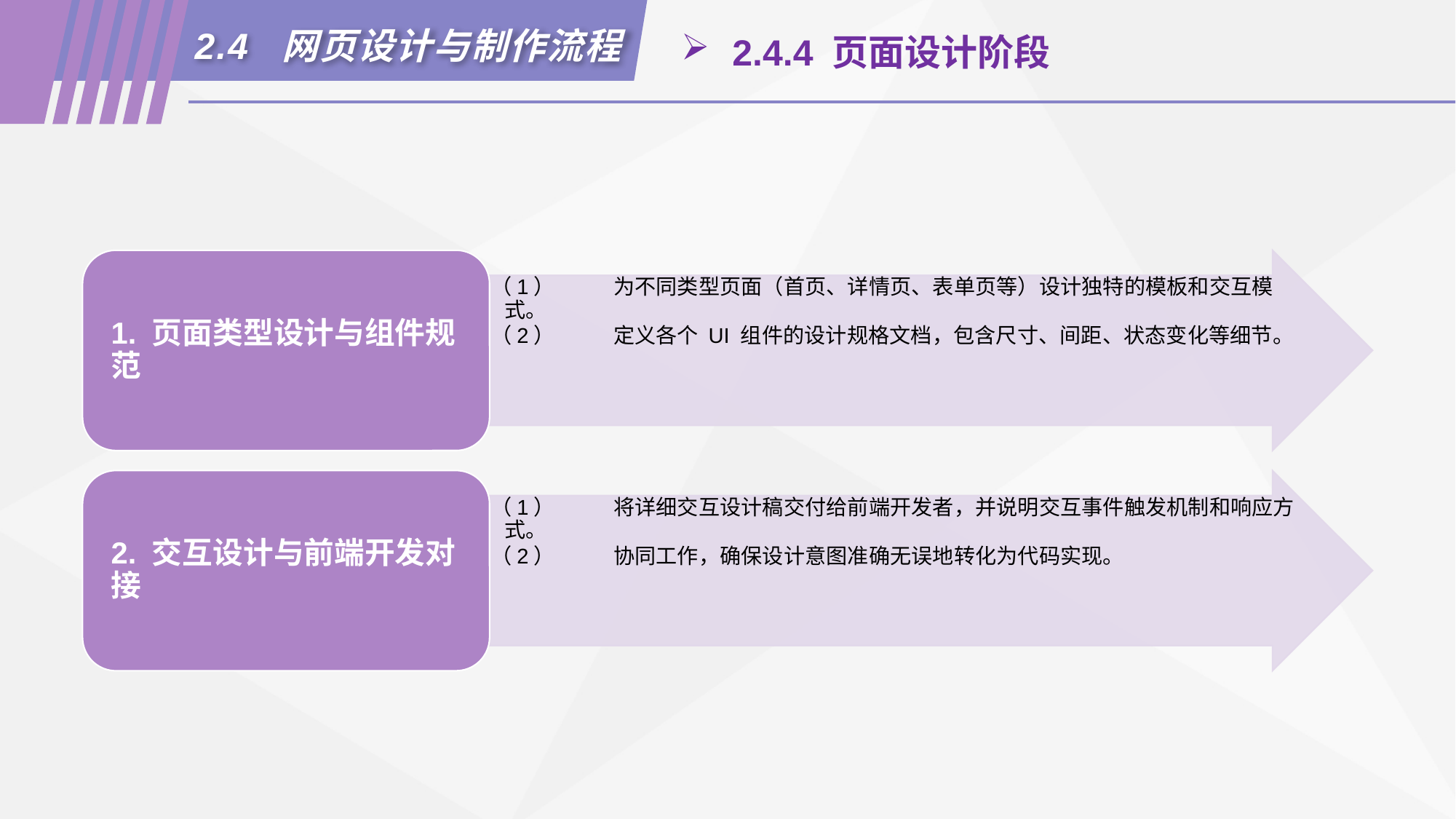

2.4  网页设计与制作流程
 2.4.4 页面设计阶段
（1）	为不同类型页面（首页、详情页、表单页等）设计独特的模板和交互模式。
（2）	定义各个 UI 组件的设计规格文档，包含尺寸、间距、状态变化等细节。
1. 页面类型设计与组件规范
（1）	将详细交互设计稿交付给前端开发者，并说明交互事件触发机制和响应方式。
（2）	协同工作，确保设计意图准确无误地转化为代码实现。
2. 交互设计与前端开发对接